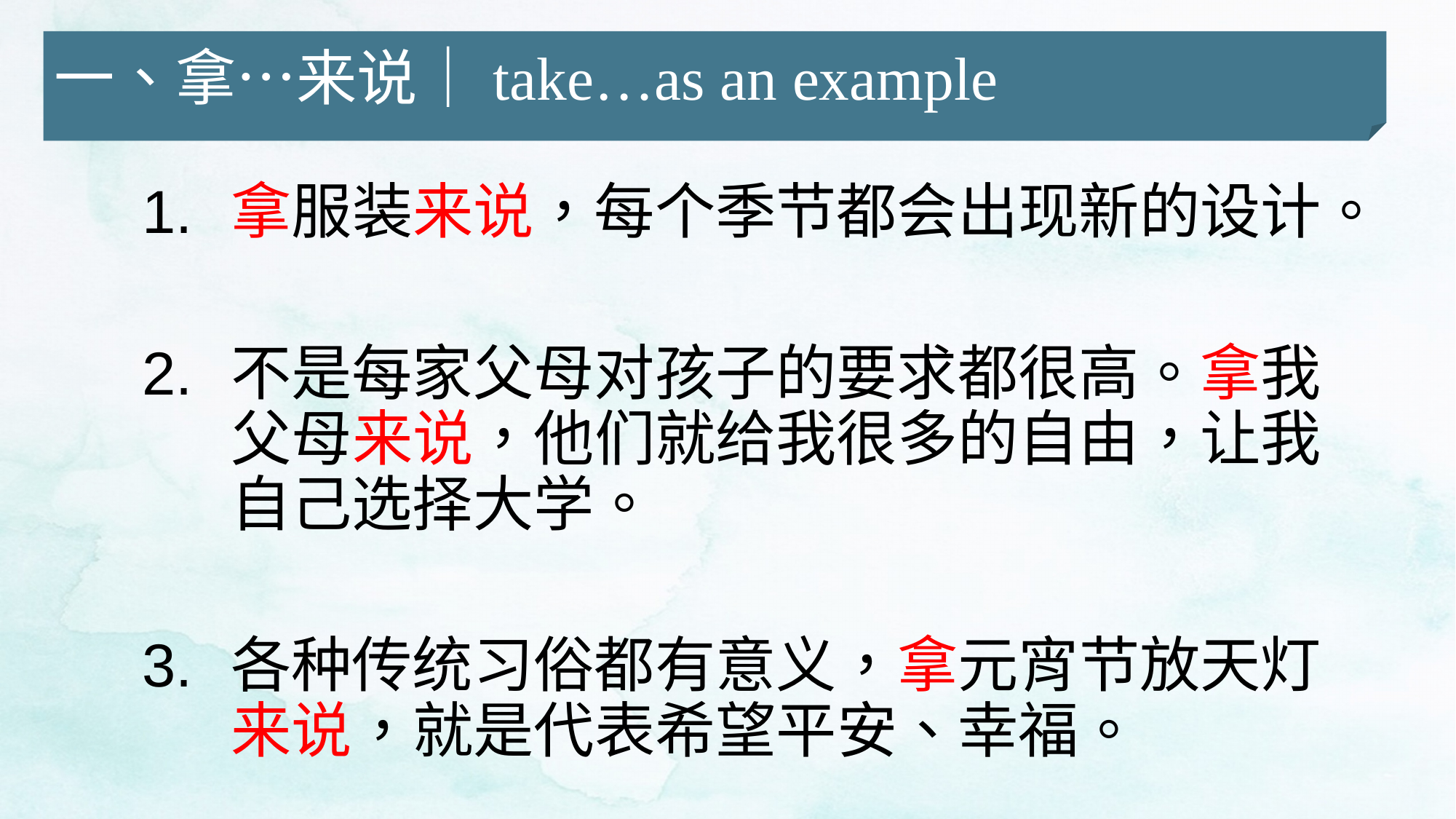

一、拿…来说｜take…as an example
拿服装来说，每个季节都会出现新的设计。

不是每家父母对孩子的要求都很高。拿我父母来说，他们就给我很多的自由，让我自己选择大学。

各种传统习俗都有意义，拿元宵节放天灯来说，就是代表希望平安、幸福。